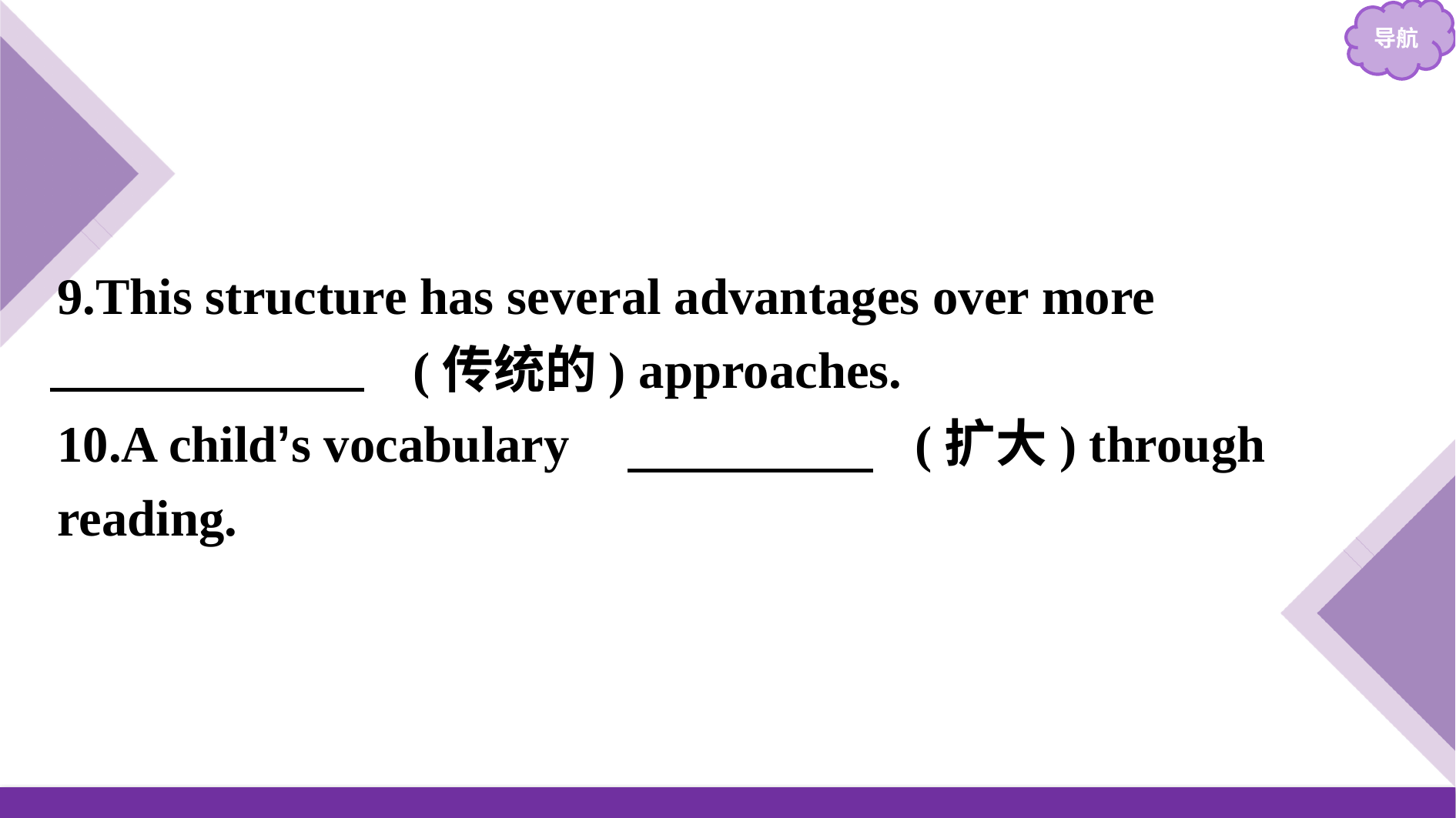

9.This structure has several advantages over more 　conventional　(传统的) approaches.
10.A child’s vocabulary 　expands　(扩大) through reading.